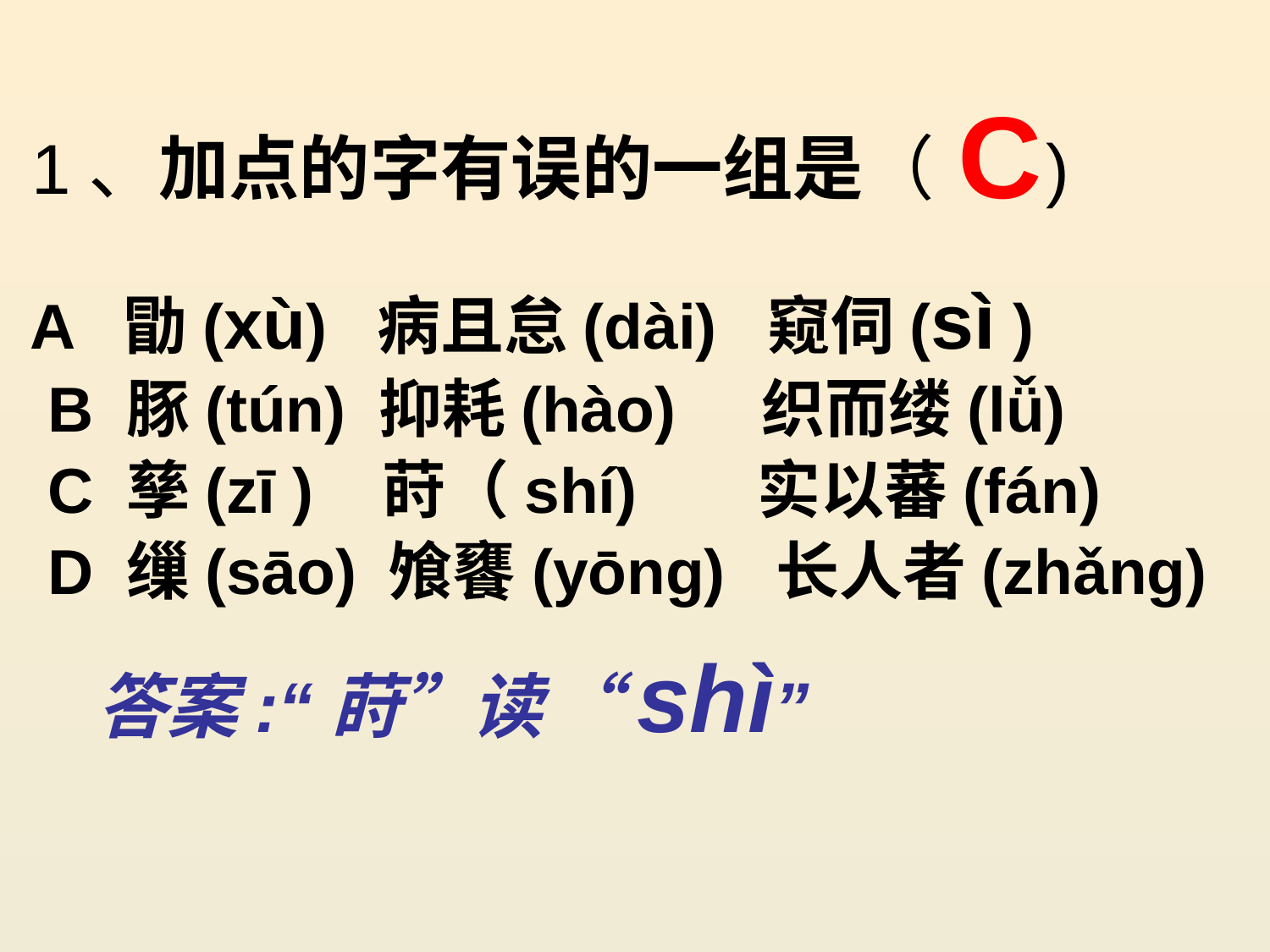

C
 1、加点的字有误的一组是（      )
 A  勖(xù)  病且怠(dài)  窥伺(sì )
  B 豚(tún) 抑耗(hào)    织而缕(lǚ)
  C 孳(zī )   莳（shí)      实以蕃(fán)
  D 缫(sāo) 飧饔(yōng)  长人者(zhǎng)

答案:“莳”读 “shì”